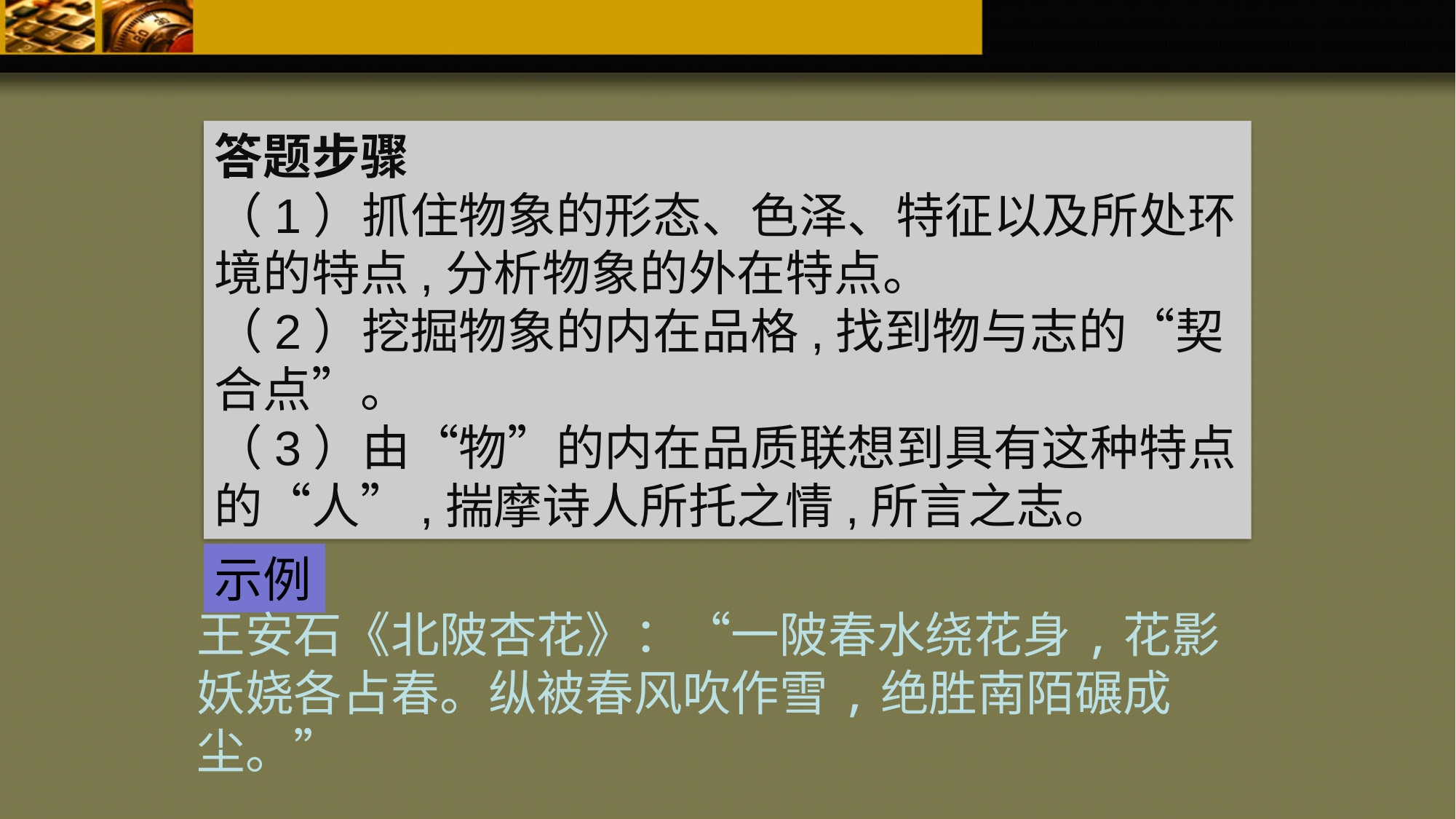

答题步骤
（1）抓住物象的形态、色泽、特征以及所处环境的特点,分析物象的外在特点。
（2）挖掘物象的内在品格,找到物与志的“契合点”。
（3）由“物”的内在品质联想到具有这种特点的“人”,揣摩诗人所托之情,所言之志。
示例
王安石《北陂杏花》：“一陂春水绕花身,花影妖娆各占春。纵被春风吹作雪,绝胜南陌碾成尘。”